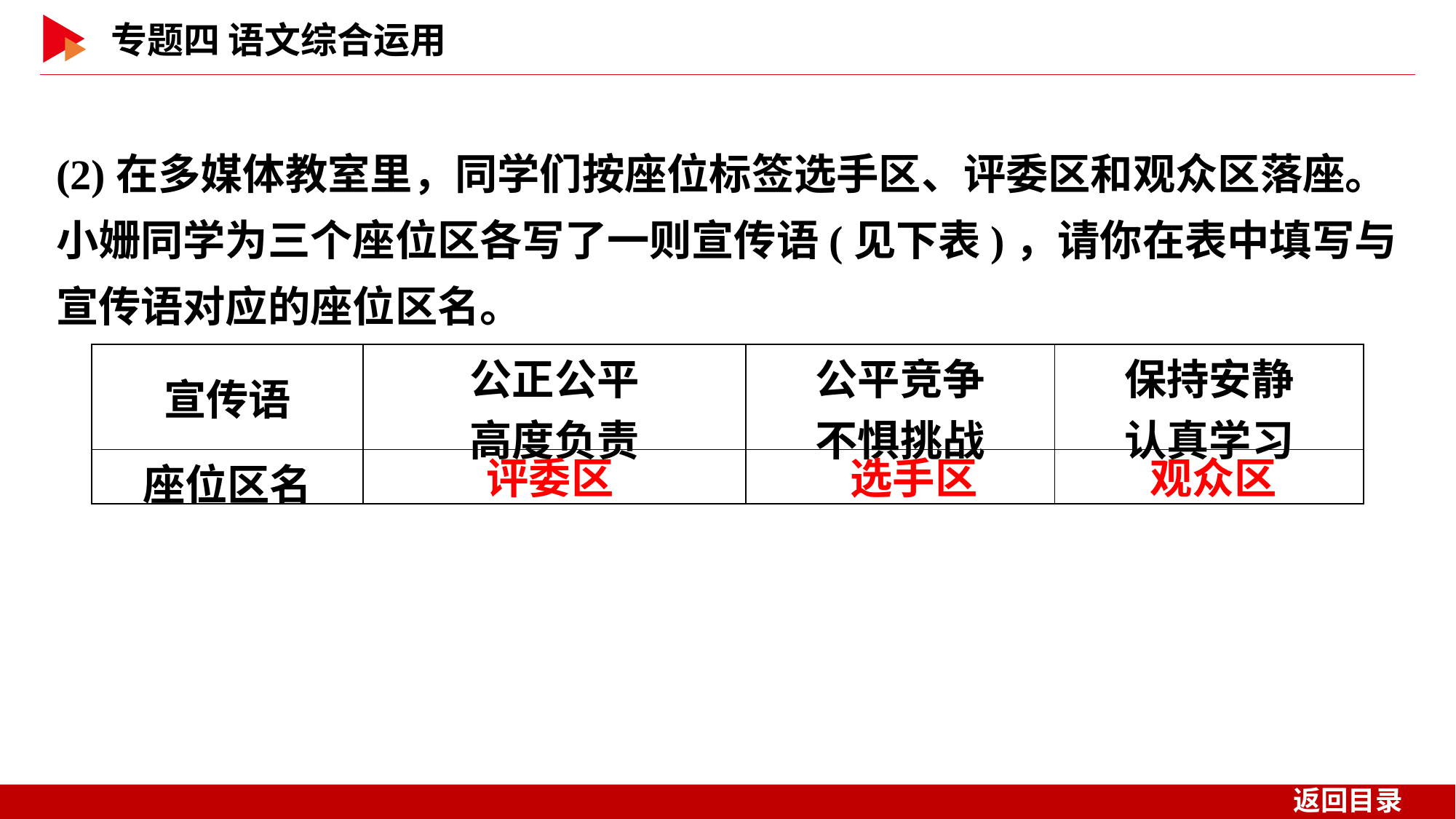

(2)在多媒体教室里，同学们按座位标签选手区、评委区和观众区落座。小姗同学为三个座位区各写了一则宣传语(见下表)，请你在表中填写与宣传语对应的座位区名。
| 宣传语 | 公正公平 高度负责 | 公平竞争 不惧挑战 | 保持安静 认真学习 |
| --- | --- | --- | --- |
| 座位区名 |  |  |  |
评委区
选手区
观众区